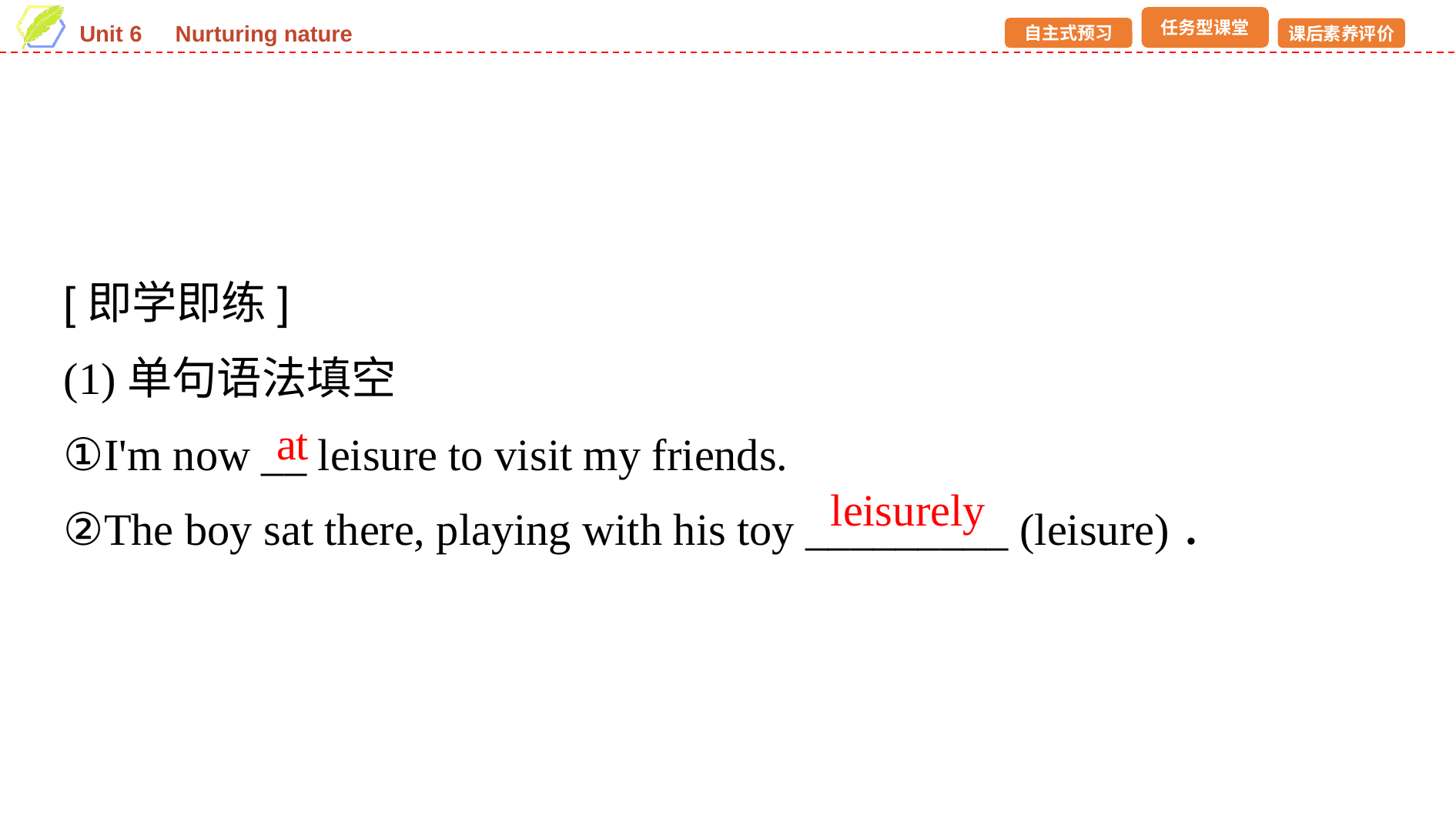

[即学即练]
(1)单句语法填空
①I'm now __ leisure to visit my friends.
②The boy sat there, playing with his toy _________ (leisure)．
at
leisurely